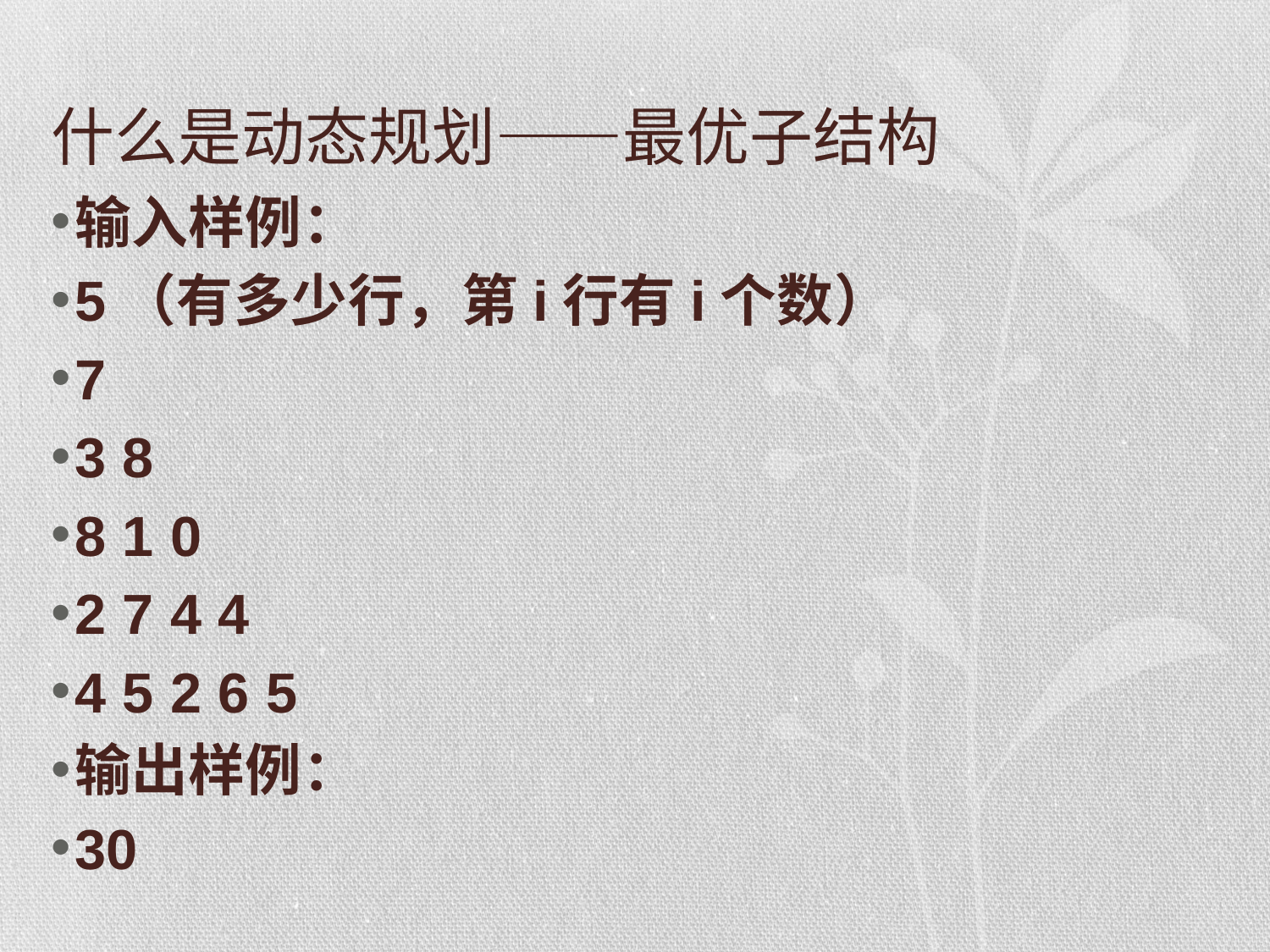

# 什么是动态规划——最优子结构
输入样例：
5（有多少行，第i行有i个数）
7
3 8
8 1 0
2 7 4 4
4 5 2 6 5
输出样例：
30